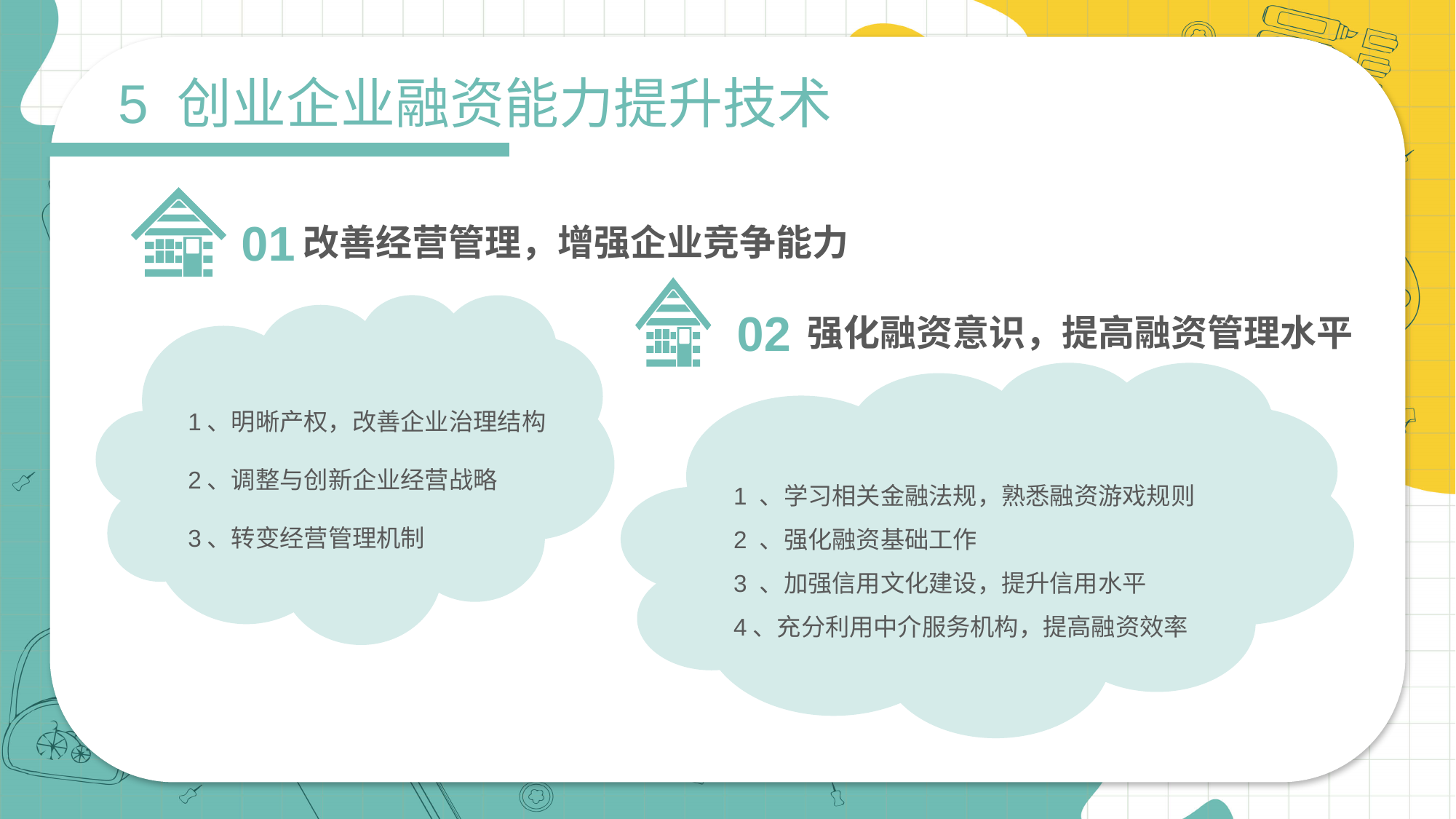

5 创业企业融资能力提升技术

01
改善经营管理，增强企业竞争能力

02
强化融资意识，提高融资管理水平

1、明晰产权，改善企业治理结构
2、调整与创新企业经营战略
3、转变经营管理机制

1 、学习相关金融法规，熟悉融资游戏规则
2 、强化融资基础工作
3 、加强信用文化建设，提升信用水平
4、充分利用中介服务机构，提高融资效率